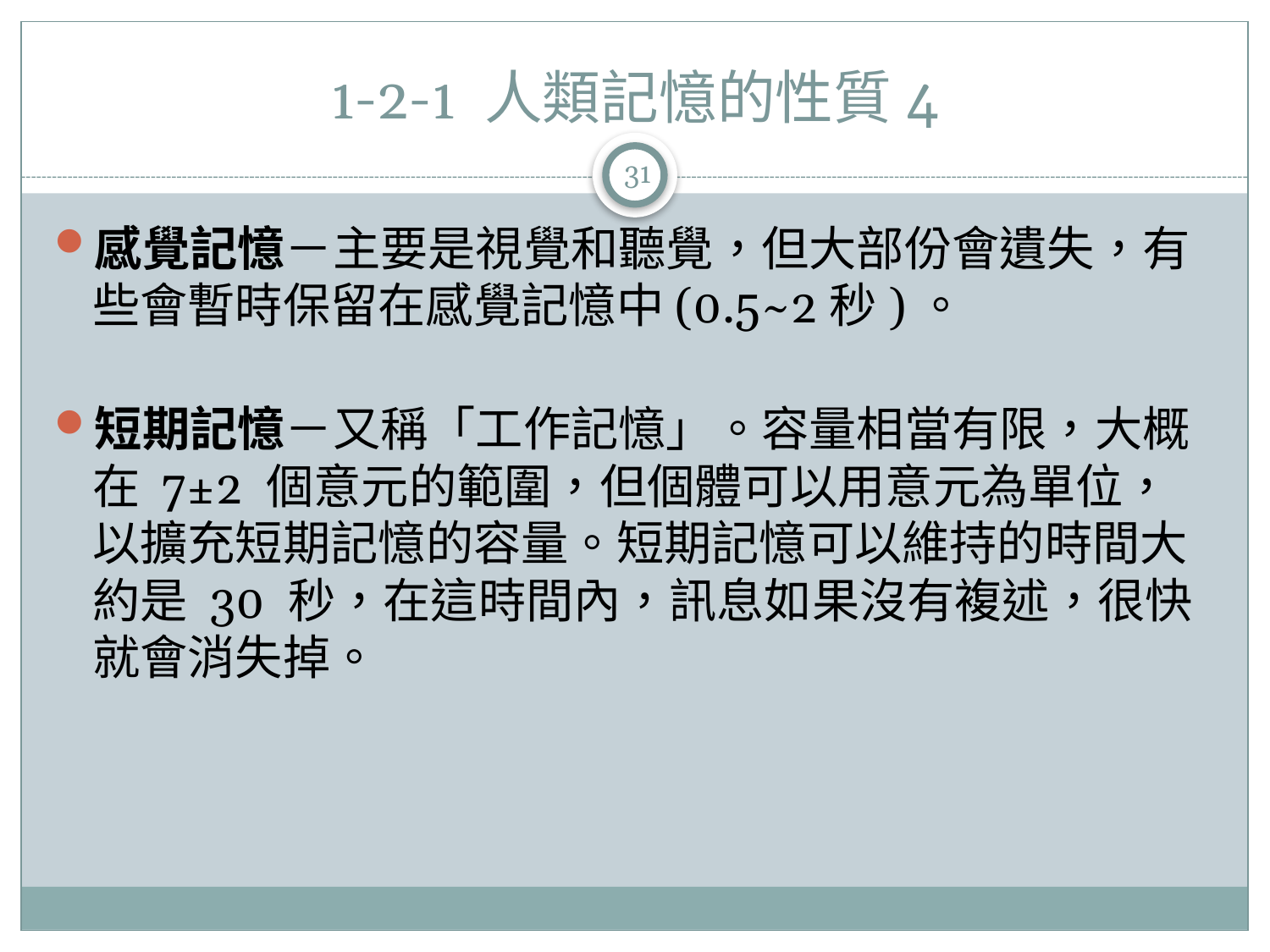

# 1-2-1 人類記憶的性質4
31
感覺記憶－主要是視覺和聽覺，但大部份會遺失，有些會暫時保留在感覺記憶中(0.5~2秒)。
短期記憶－又稱「工作記憶」。容量相當有限，大概在 7±2 個意元的範圍，但個體可以用意元為單位，以擴充短期記憶的容量。短期記憶可以維持的時間大約是 30 秒，在這時間內，訊息如果沒有複述，很快就會消失掉。